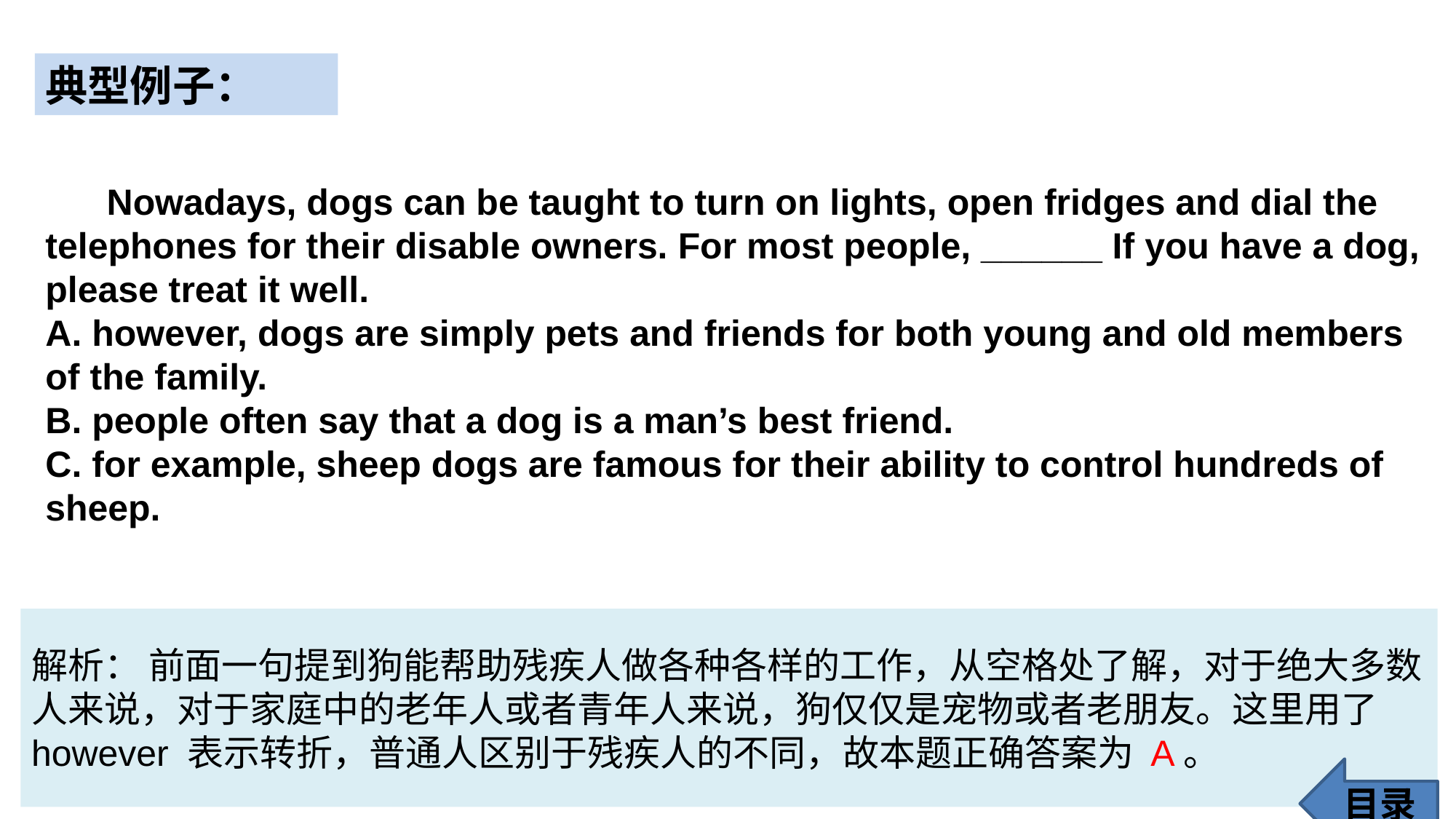

典型例子：
      Nowadays, dogs can be taught to turn on lights, open fridges and dial the telephones for their disable owners. For most people, ______ If you have a dog, please treat it well.
A. however, dogs are simply pets and friends for both young and old members of the family.
B. people often say that a dog is a man’s best friend.
C. for example, sheep dogs are famous for their ability to control hundreds of sheep.
解析： 前面一句提到狗能帮助残疾人做各种各样的工作，从空格处了解，对于绝大多数人来说，对于家庭中的老年人或者青年人来说，狗仅仅是宠物或者老朋友。这里用了 however 表示转折，普通人区别于残疾人的不同，故本题正确答案为 A。
目录